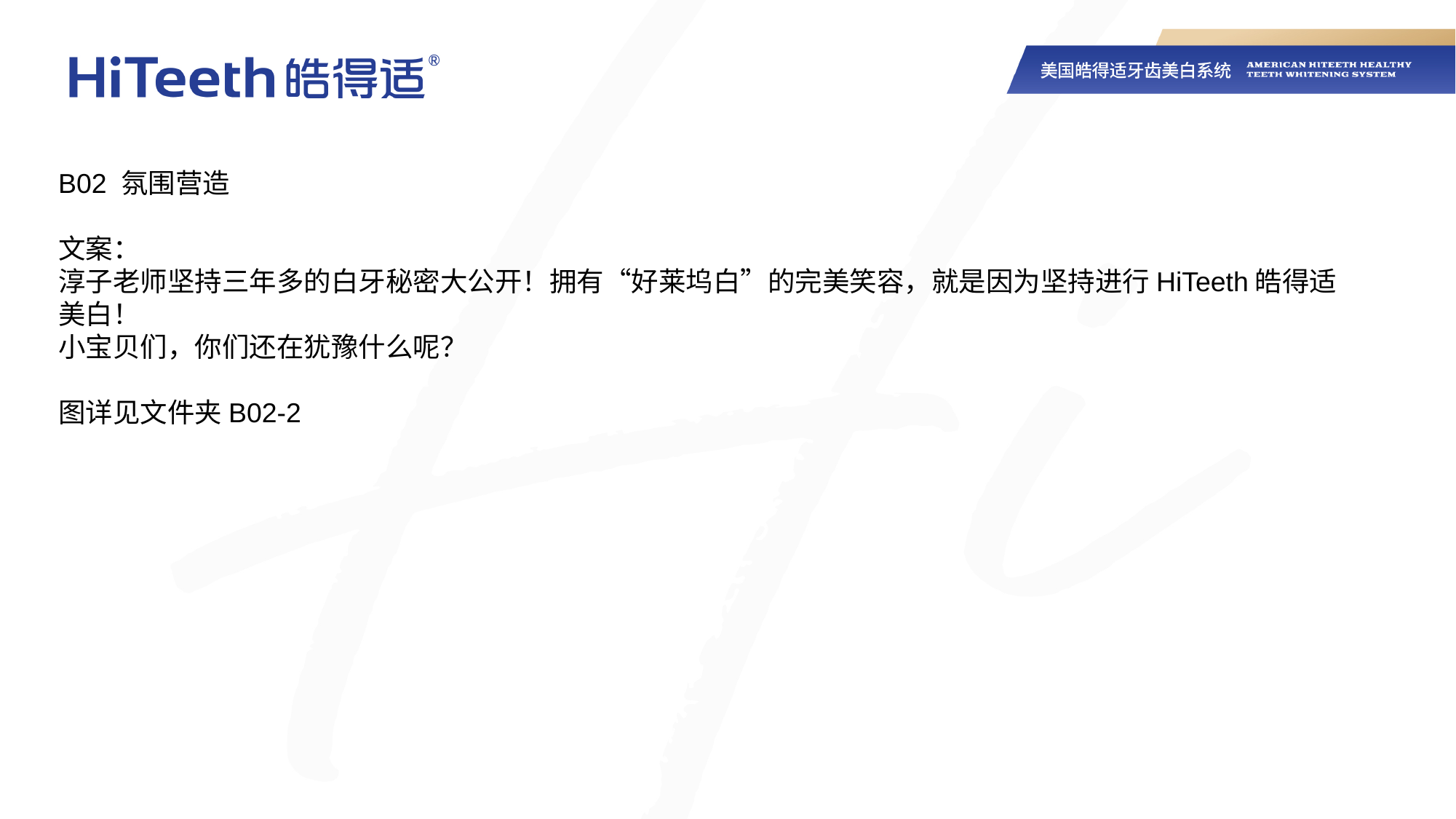

B02 氛围营造

文案：
淳子老师坚持三年多的白牙秘密大公开！拥有“好莱坞白”的完美笑容，就是因为坚持进行HiTeeth皓得适美白！
小宝贝们，你们还在犹豫什么呢？

图详见文件夹B02-2